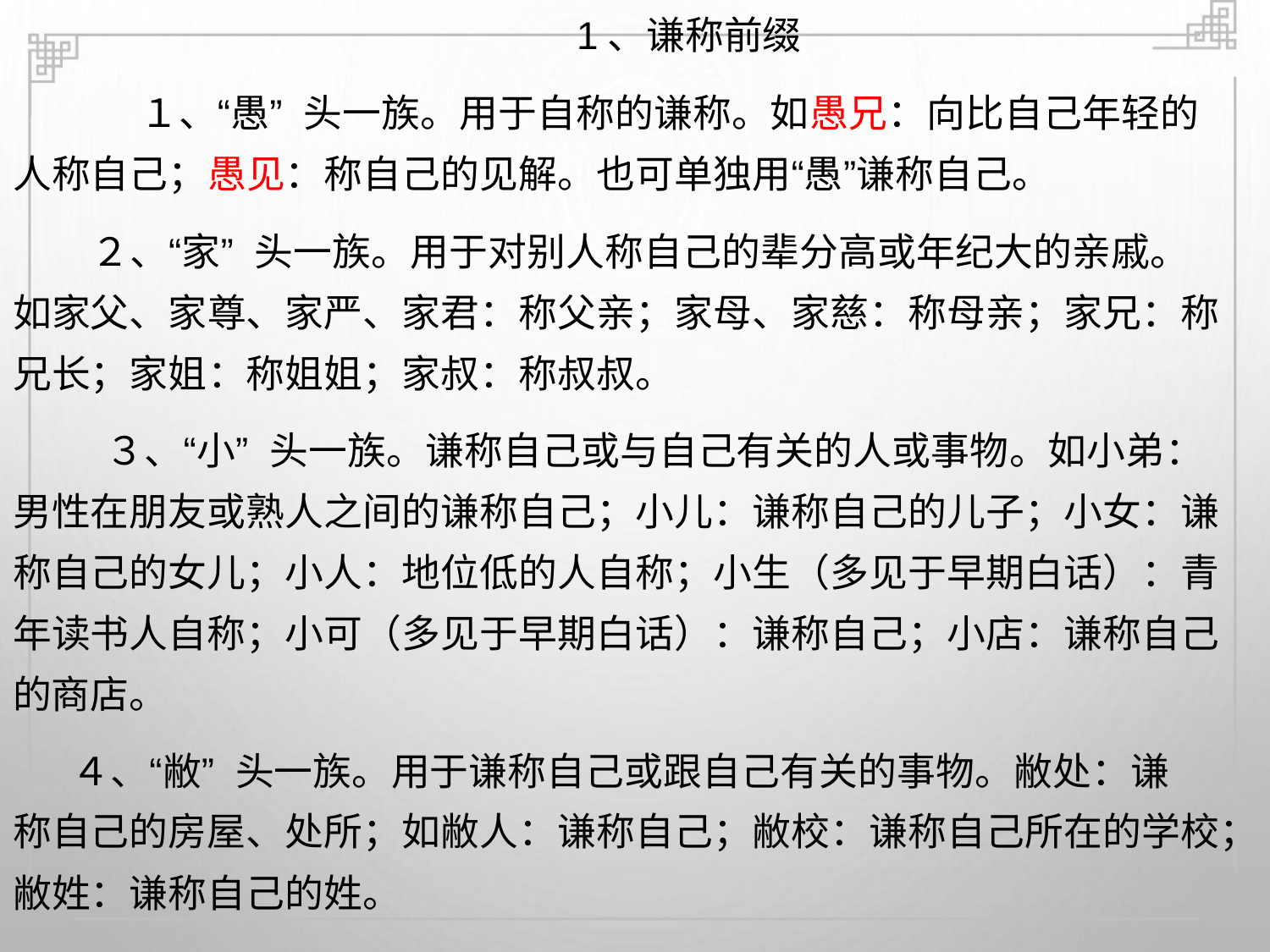

1、谦称前缀
１、“愚” 头一族。用于自称的谦称。如愚兄：向比自己年轻的
人称自己；愚见：称自己的见解。也可单独用“愚”谦称自己。
２、“家” 头一族。用于对别人称自己的辈分高或年纪大的亲戚。
如家父、家尊、家严、家君：称父亲；家母、家慈：称母亲；家兄：称
兄长；家姐：称姐姐；家叔：称叔叔。
３、“小” 头一族。谦称自己或与自己有关的人或事物。如小弟：
男性在朋友或熟人之间的谦称自己；小儿：谦称自己的儿子；小女：谦
称自己的女儿；小人：地位低的人自称；小生（多见于早期白话）：青
年读书人自称；小可（多见于早期白话）：谦称自己；小店：谦称自己
的商店。
４、“敝” 头一族。用于谦称自己或跟自己有关的事物。敝处：谦
称自己的房屋、处所；如敝人：谦称自己；敝校：谦称自己所在的学校；
敝姓：谦称自己的姓。